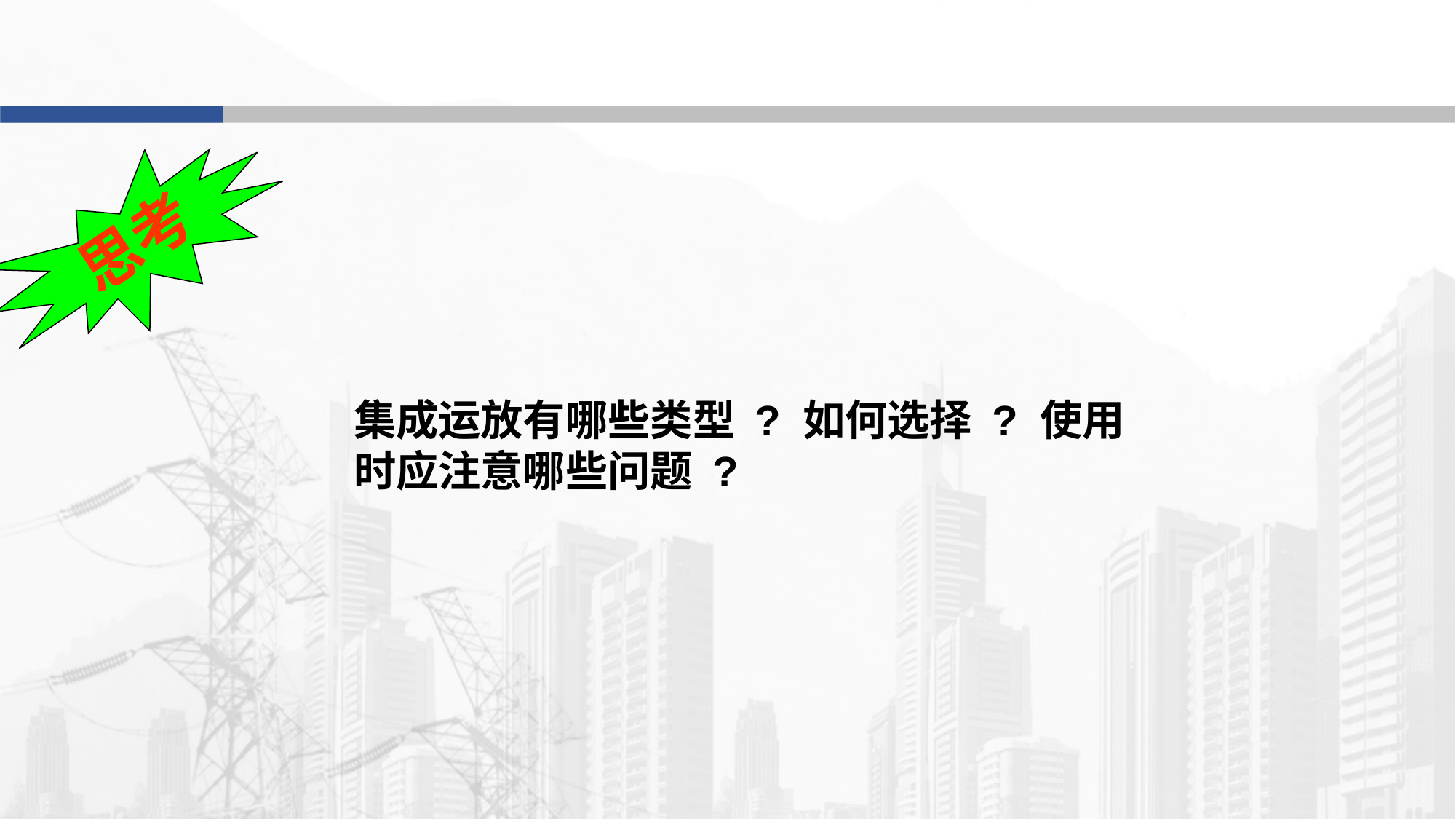

思考
集成运放有哪些类型 ? 如何选择 ? 使用时应注意哪些问题 ?